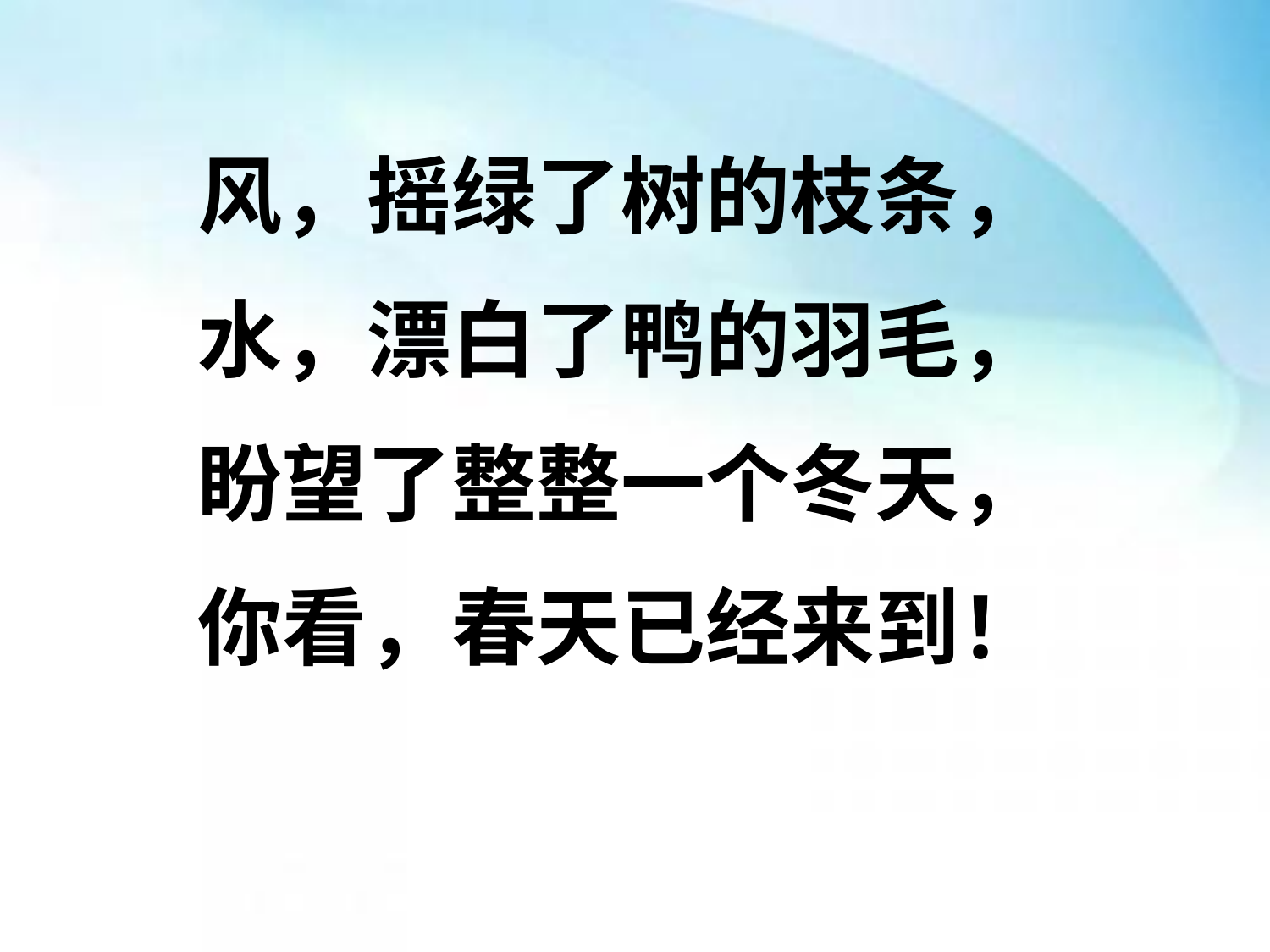

风，摇绿了树的枝条，
水，漂白了鸭的羽毛，
盼望了整整一个冬天，
你看，春天已经来到！